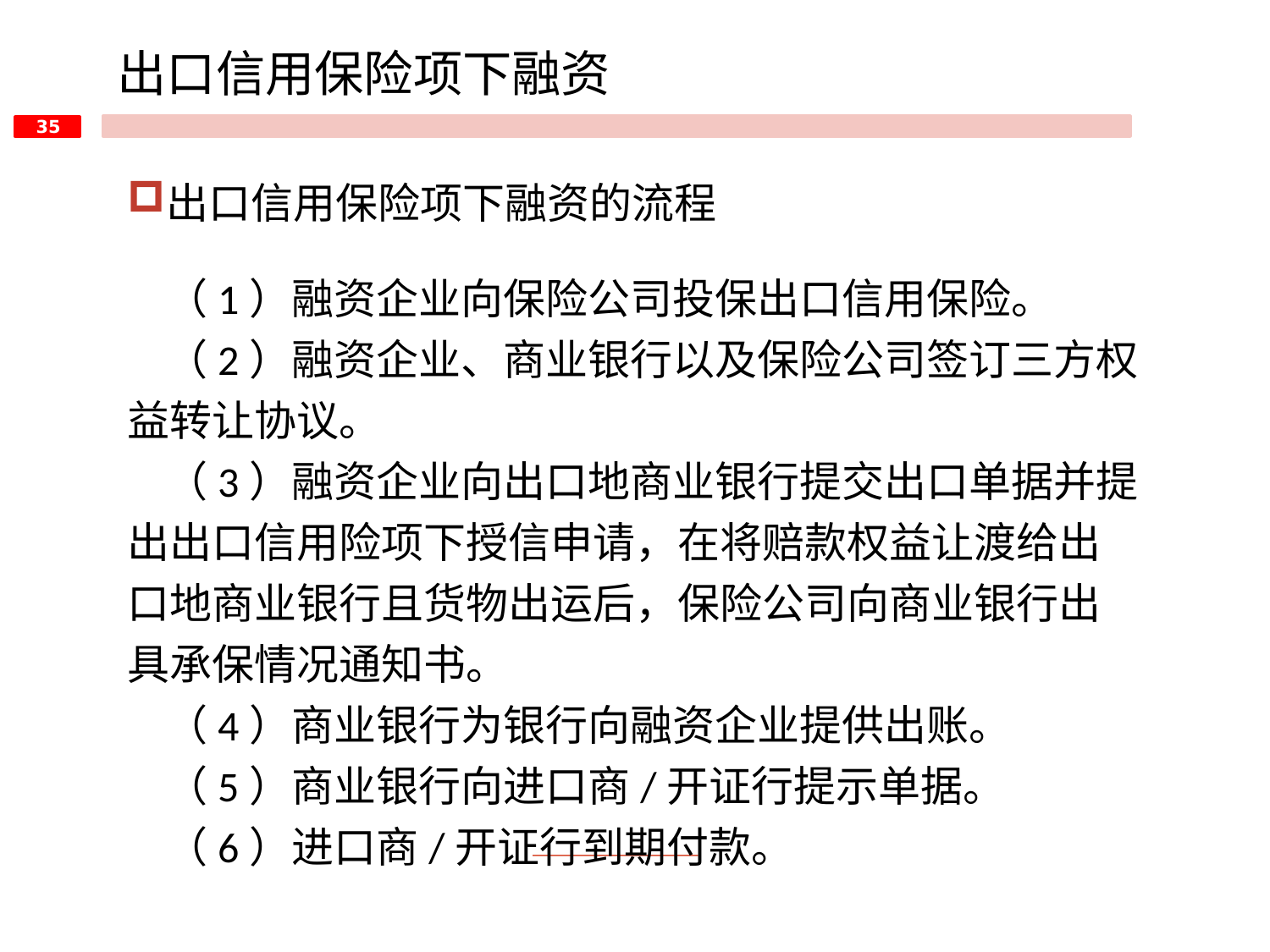

出口信用保险项下融资
35
出口信用保险项下融资的流程
（1）融资企业向保险公司投保出口信用保险。
（2）融资企业、商业银行以及保险公司签订三方权益转让协议。
（3）融资企业向出口地商业银行提交出口单据并提出出口信用险项下授信申请，在将赔款权益让渡给出口地商业银行且货物出运后，保险公司向商业银行出具承保情况通知书。
（4）商业银行为银行向融资企业提供出账。
（5）商业银行向进口商/开证行提示单据。
（6）进口商/开证行到期付款。